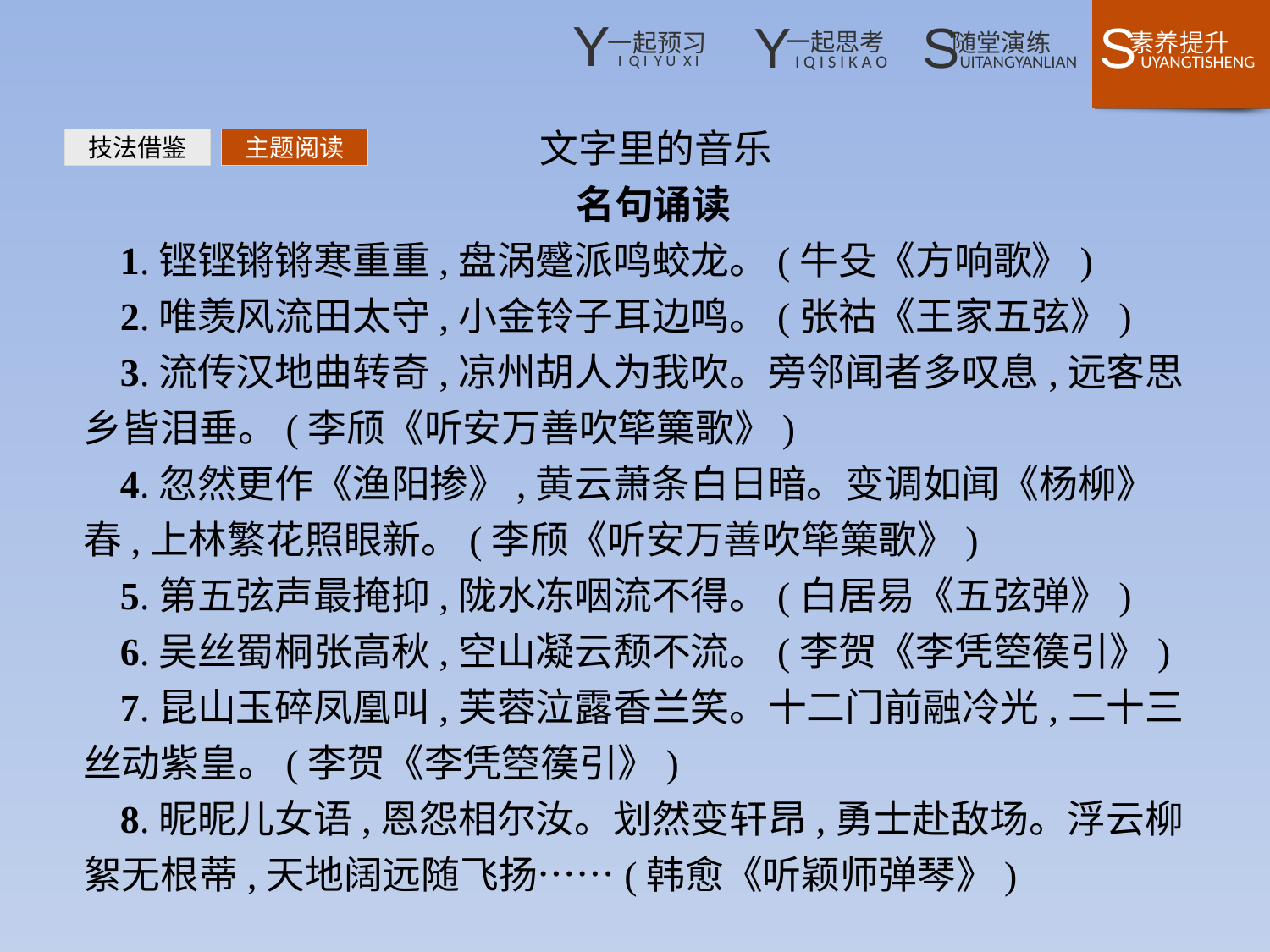

文字里的音乐
名句诵读
1.铿铿锵锵寒重重,盘涡蹙派鸣蛟龙。(牛殳《方响歌》)
2.唯羡风流田太守,小金铃子耳边鸣。(张祜《王家五弦》)
3.流传汉地曲转奇,凉州胡人为我吹。旁邻闻者多叹息,远客思乡皆泪垂。(李颀《听安万善吹筚篥歌》)
4.忽然更作《渔阳掺》,黄云萧条白日暗。变调如闻《杨柳》春,上林繁花照眼新。(李颀《听安万善吹筚篥歌》)
5.第五弦声最掩抑,陇水冻咽流不得。(白居易《五弦弹》)
6.吴丝蜀桐张高秋,空山凝云颓不流。(李贺《李凭箜篌引》)
7.昆山玉碎凤凰叫,芙蓉泣露香兰笑。十二门前融冷光,二十三丝动紫皇。(李贺《李凭箜篌引》)
8.昵昵儿女语,恩怨相尔汝。划然变轩昂,勇士赴敌场。浮云柳絮无根蒂,天地阔远随飞扬……(韩愈《听颖师弹琴》)
技法借鉴
主题阅读